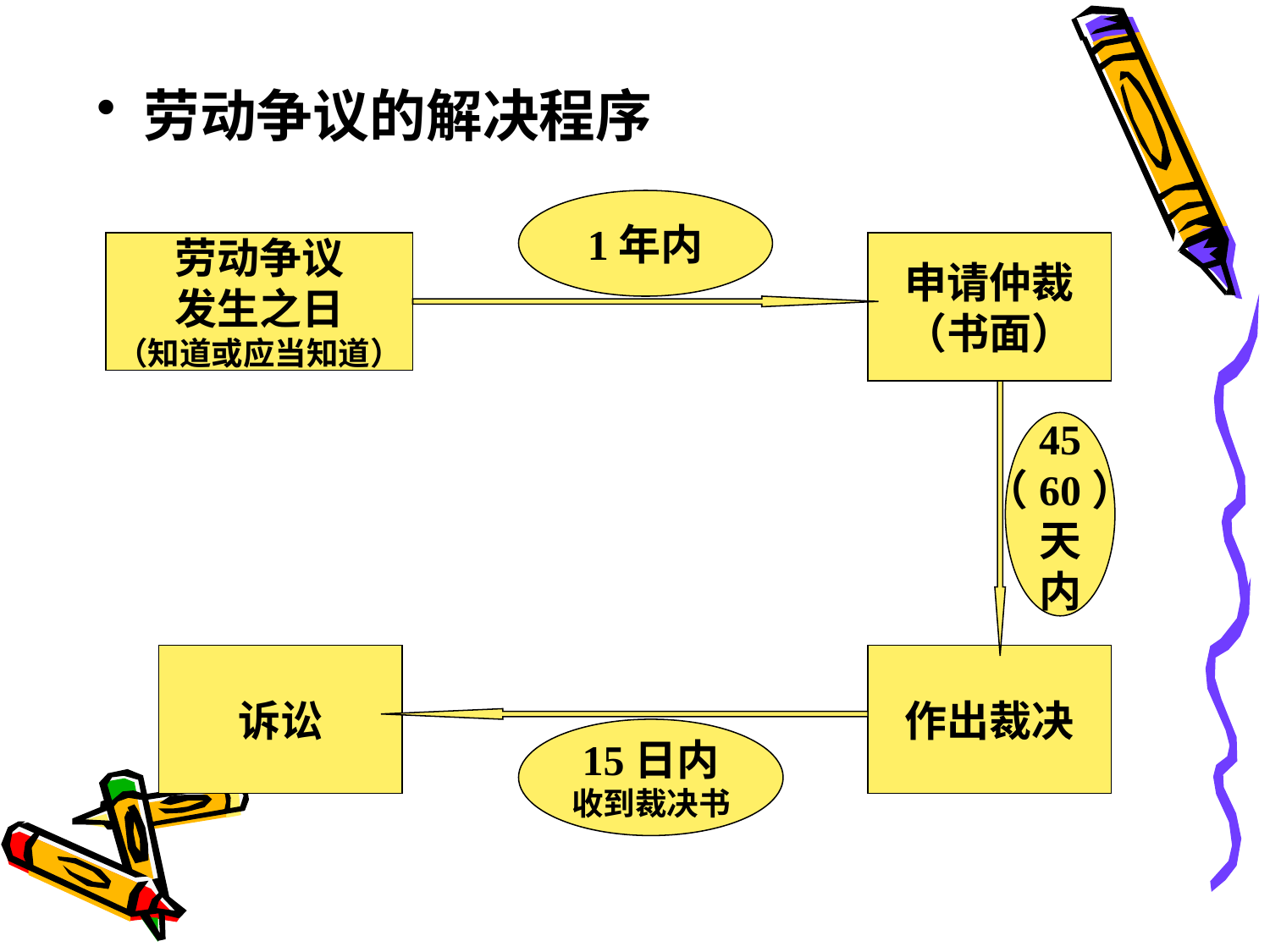

劳动争议的解决程序
1年内
劳动争议
发生之日
（知道或应当知道）
申请仲裁
（书面）

45
（60）
天
内
诉讼
作出裁决

15日内
收到裁决书